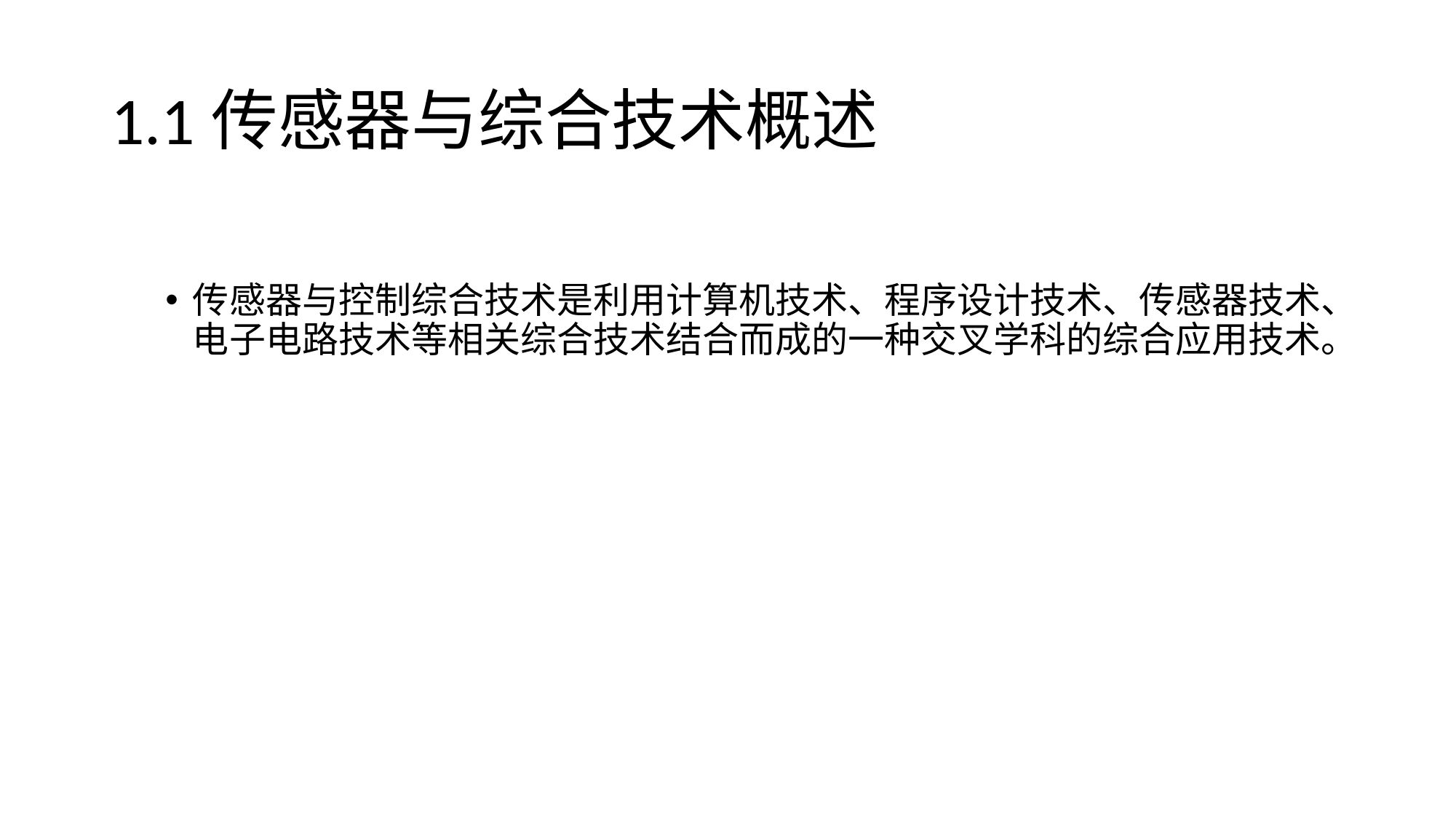

# 1.1传感器与综合技术概述

传感器与控制综合技术是利用计算机技术、程序设计技术、传感器技术、电子电路技术等相关综合技术结合而成的一种交叉学科的综合应用技术。